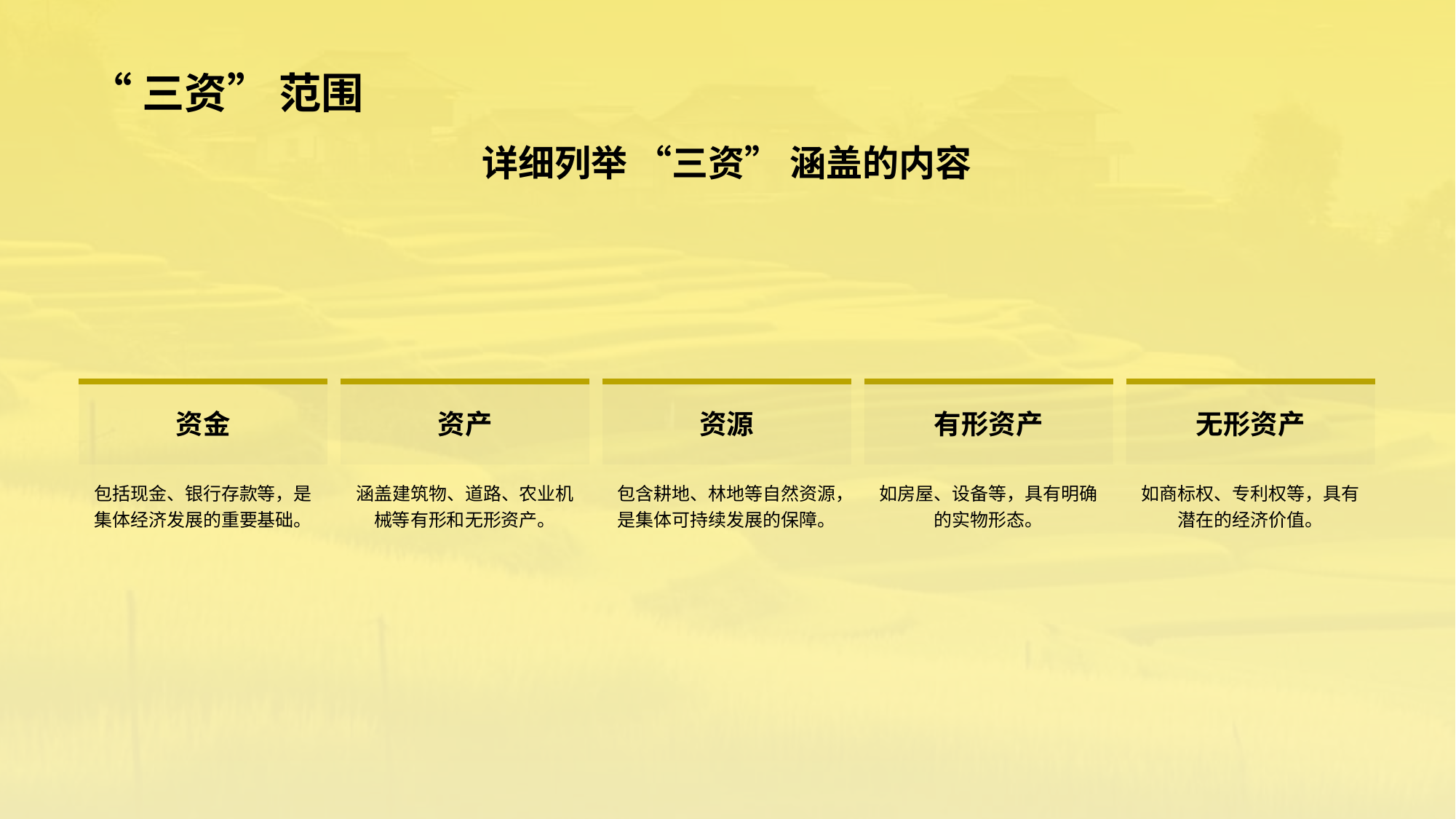

# “三资” 范围
详细列举 “三资” 涵盖的内容
资金
包括现金、银行存款等，是集体经济发展的重要基础。
资产
涵盖建筑物、道路、农业机械等有形和无形资产。
资源
包含耕地、林地等自然资源，是集体可持续发展的保障。
有形资产
如房屋、设备等，具有明确的实物形态。
无形资产
如商标权、专利权等，具有潜在的经济价值。